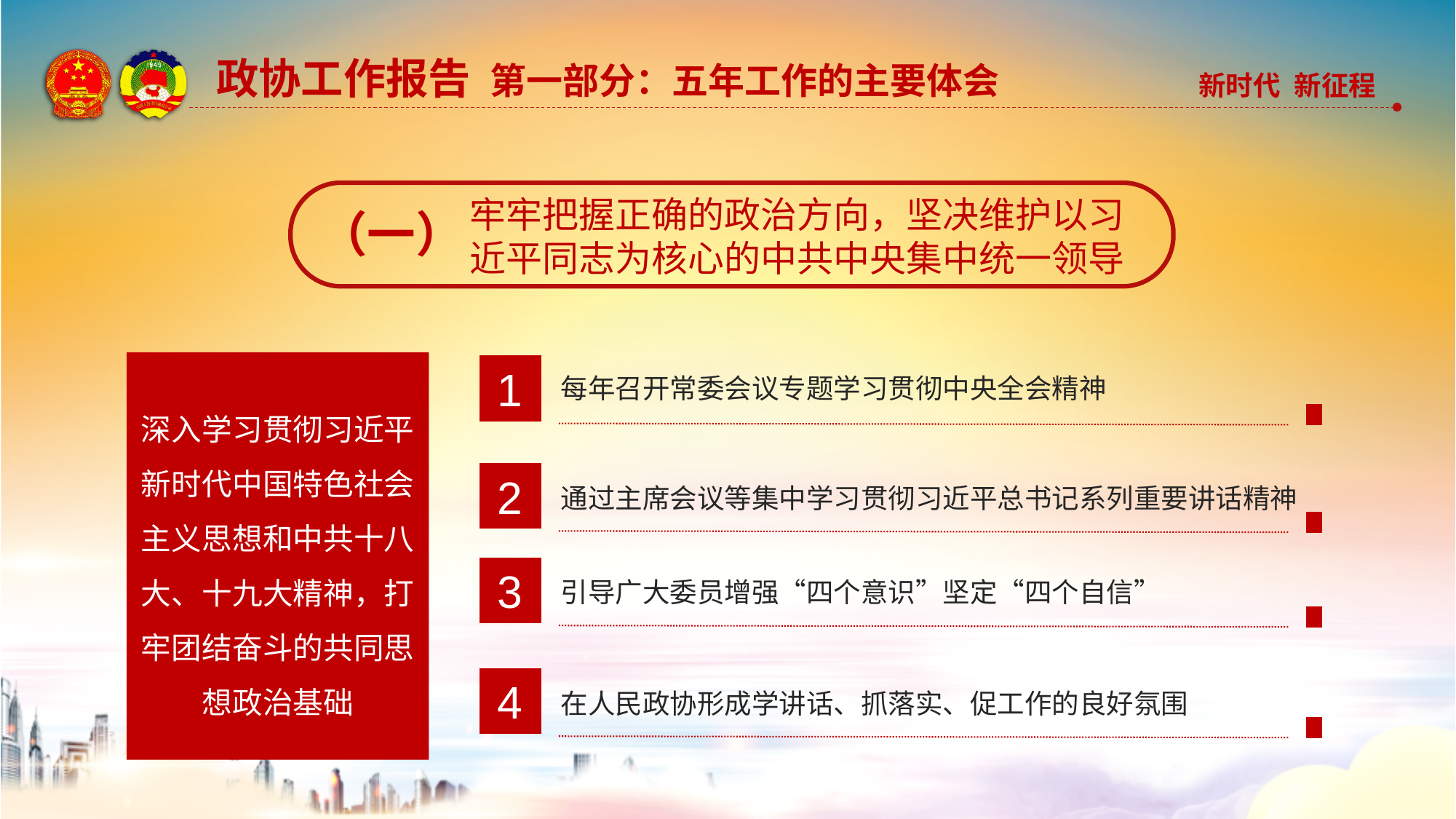

政协工作报告  第一部分：五年工作的主要体会

牢牢把握正确的政治方向，坚决维护以习
近平同志为核心的中共中央集中统一领导
（一）

1

每年召开常委会议专题学习贯彻中央全会精神
深入学习贯彻习近平新时代中国特色社会主义思想和中共十八大、十九大精神，打牢团结奋斗的共同思想政治基础

2

通过主席会议等集中学习贯彻习近平总书记系列重要讲话精神

3

引导广大委员增强“四个意识”坚定“四个自信”

4

在人民政协形成学讲话、抓落实、促工作的良好氛围